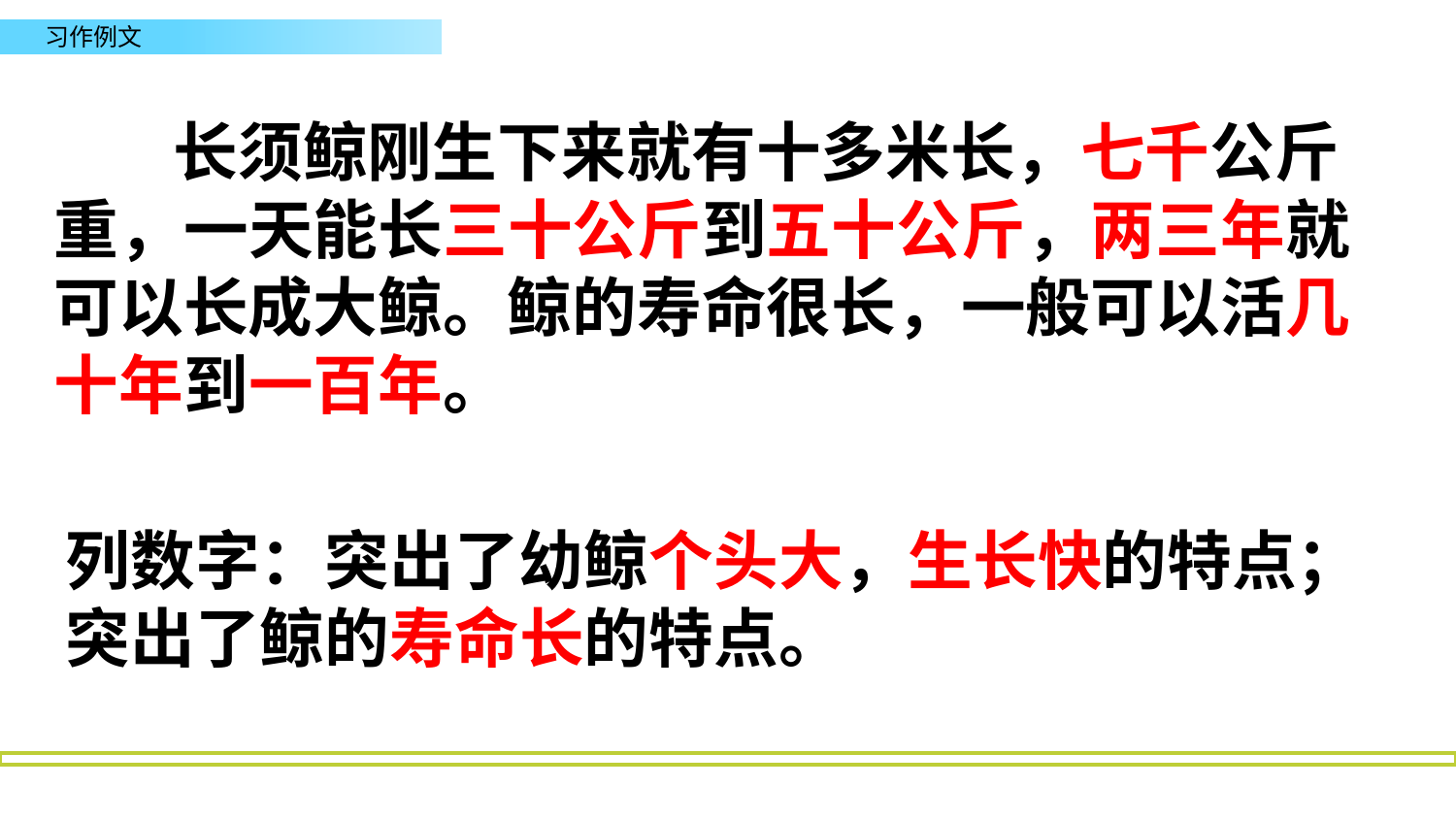

长须鲸刚生下来就有十多米长，七千公斤重，一天能长三十公斤到五十公斤，两三年就可以长成大鲸。鲸的寿命很长，一般可以活几十年到一百年。
列数字：突出了幼鲸个头大，生长快的特点；突出了鲸的寿命长的特点。